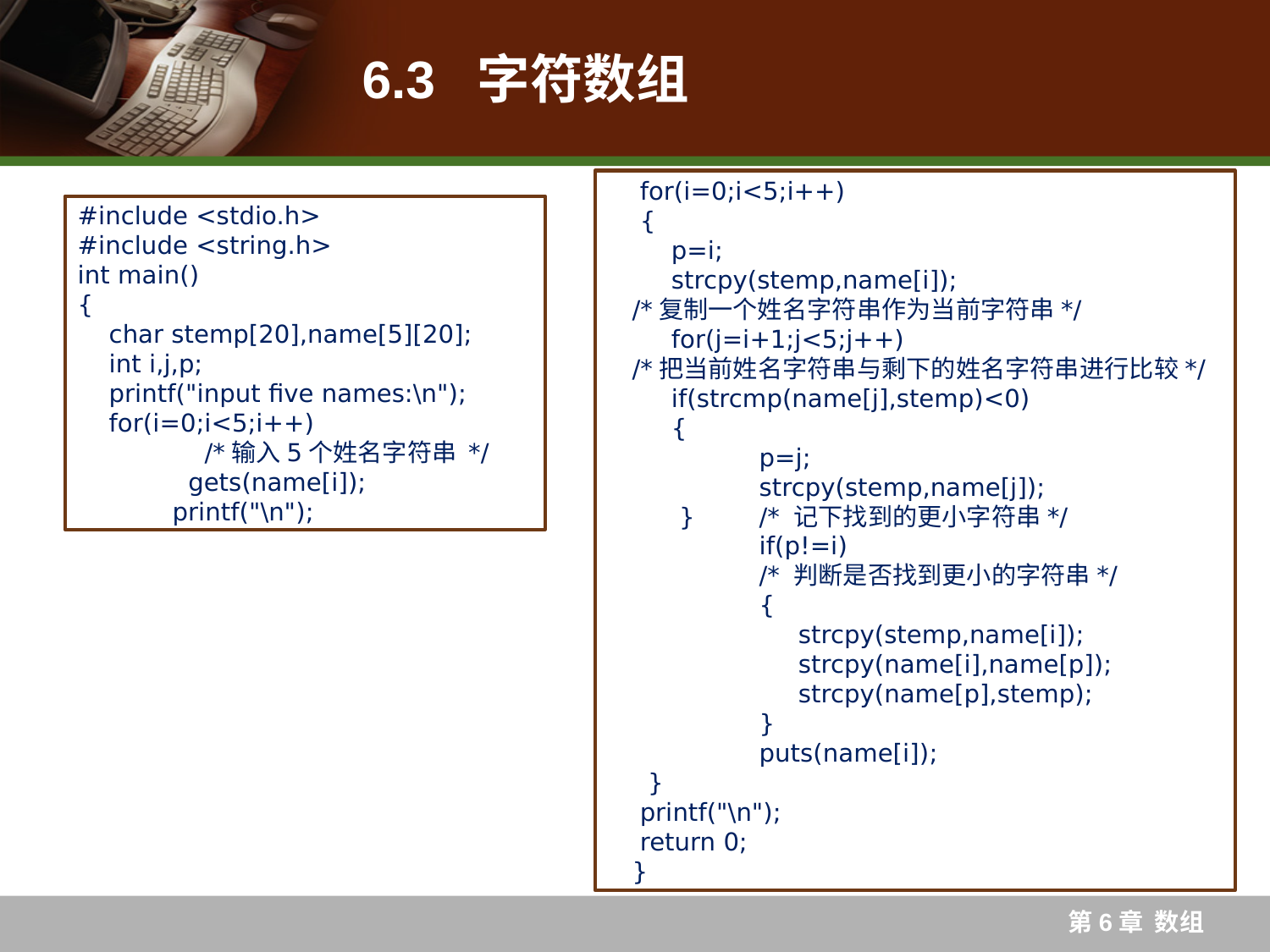

# 6.3  字符数组
 for(i=0;i<5;i++)
 {
     p=i;
     strcpy(stemp,name[i]);
/*复制一个姓名字符串作为当前字符串*/
     for(j=i+1;j<5;j++)
/*把当前姓名字符串与剩下的姓名字符串进行比较*/
     if(strcmp(name[j],stemp)<0)
     {
	p=j;
	strcpy(stemp,name[j]);
      }	/* 记下找到的更小字符串*/
	if(p!=i)
	/* 判断是否找到更小的字符串*/
	{
	     strcpy(stemp,name[i]);
	     strcpy(name[i],name[p]);
	     strcpy(name[p],stemp);
	}
	puts(name[i]);
  }
 printf("\n");
 return 0;
}
#include <stdio.h>
#include <string.h>
int main()
{
    char stemp[20],name[5][20];
    int i,j,p;
    printf("input five names:\n");
    for(i=0;i<5;i++)			/*输入5个姓名字符串 */
      gets(name[i]);
    printf("\n");
第6章  数组